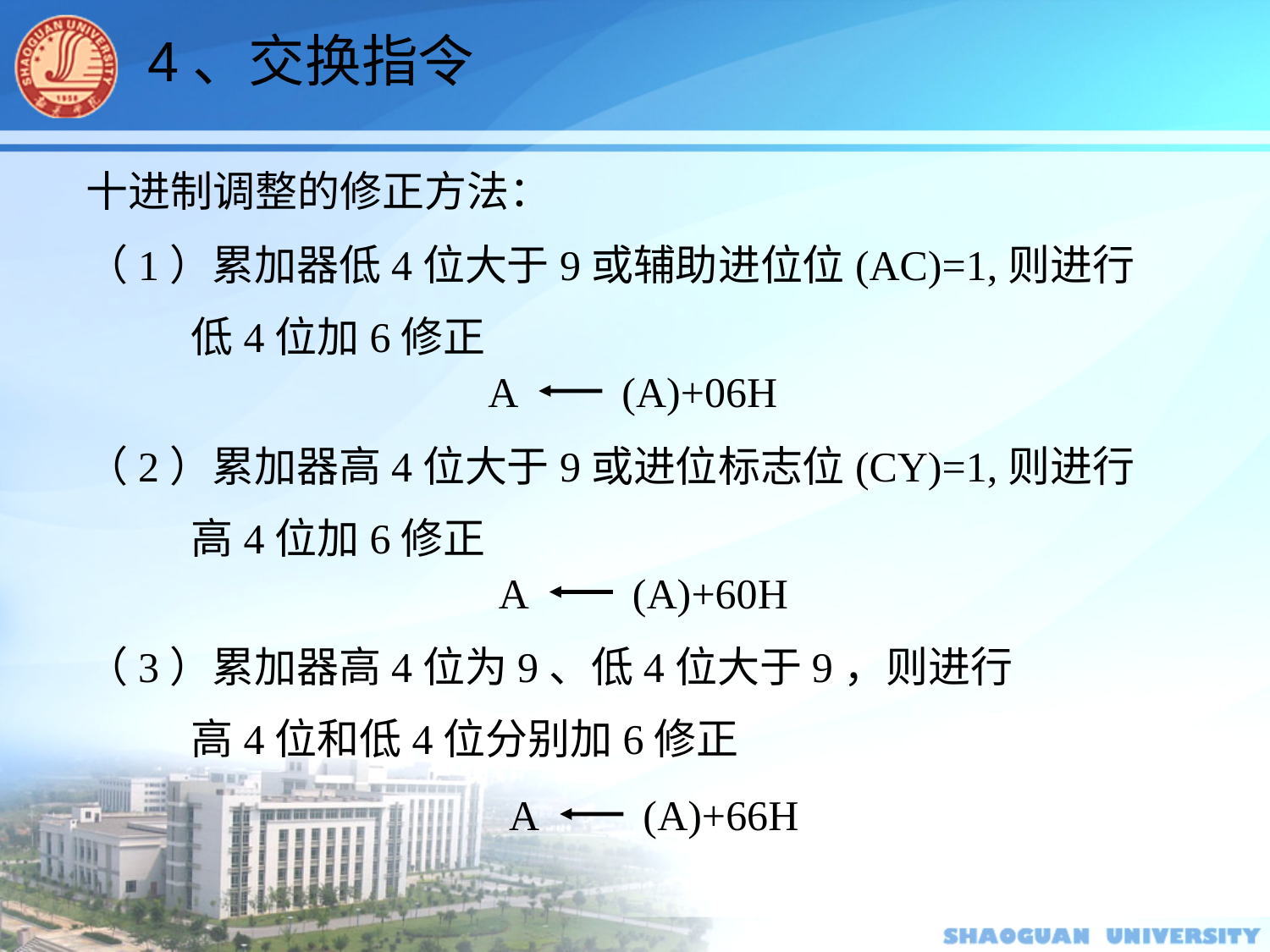

4、交换指令
十进制调整的修正方法：
（1）累加器低4位大于9或辅助进位位(AC)=1,则进行
          低4位加6修正
A          (A)+06H

（2）累加器高4位大于9或进位标志位(CY)=1,则进行
          高4位加6修正
A          (A)+60H

（3）累加器高4位为9、低4位大于9，则进行
          高4位和低4位分别加6修正
A          (A)+66H